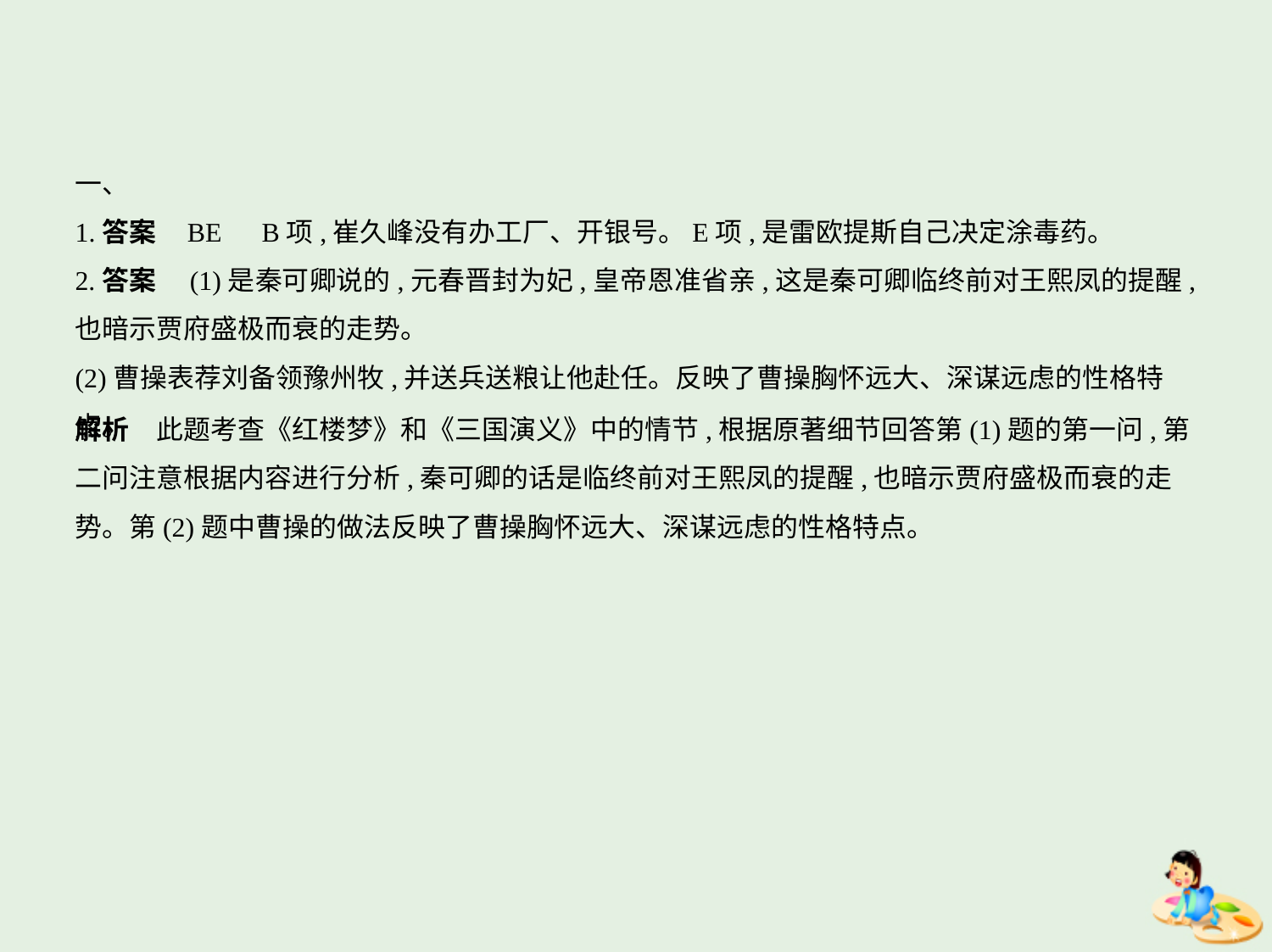

一、
1.答案    BE　B项,崔久峰没有办工厂、开银号。E项,是雷欧提斯自己决定涂毒药。
2.答案　(1)是秦可卿说的,元春晋封为妃,皇帝恩准省亲,这是秦可卿临终前对王熙凤的提醒,
也暗示贾府盛极而衰的走势。
(2)曹操表荐刘备领豫州牧,并送兵送粮让他赴任。反映了曹操胸怀远大、深谋远虑的性格特点。
解析　此题考查《红楼梦》和《三国演义》中的情节,根据原著细节回答第(1)题的第一问,第
二问注意根据内容进行分析,秦可卿的话是临终前对王熙凤的提醒,也暗示贾府盛极而衰的走
势。第(2)题中曹操的做法反映了曹操胸怀远大、深谋远虑的性格特点。